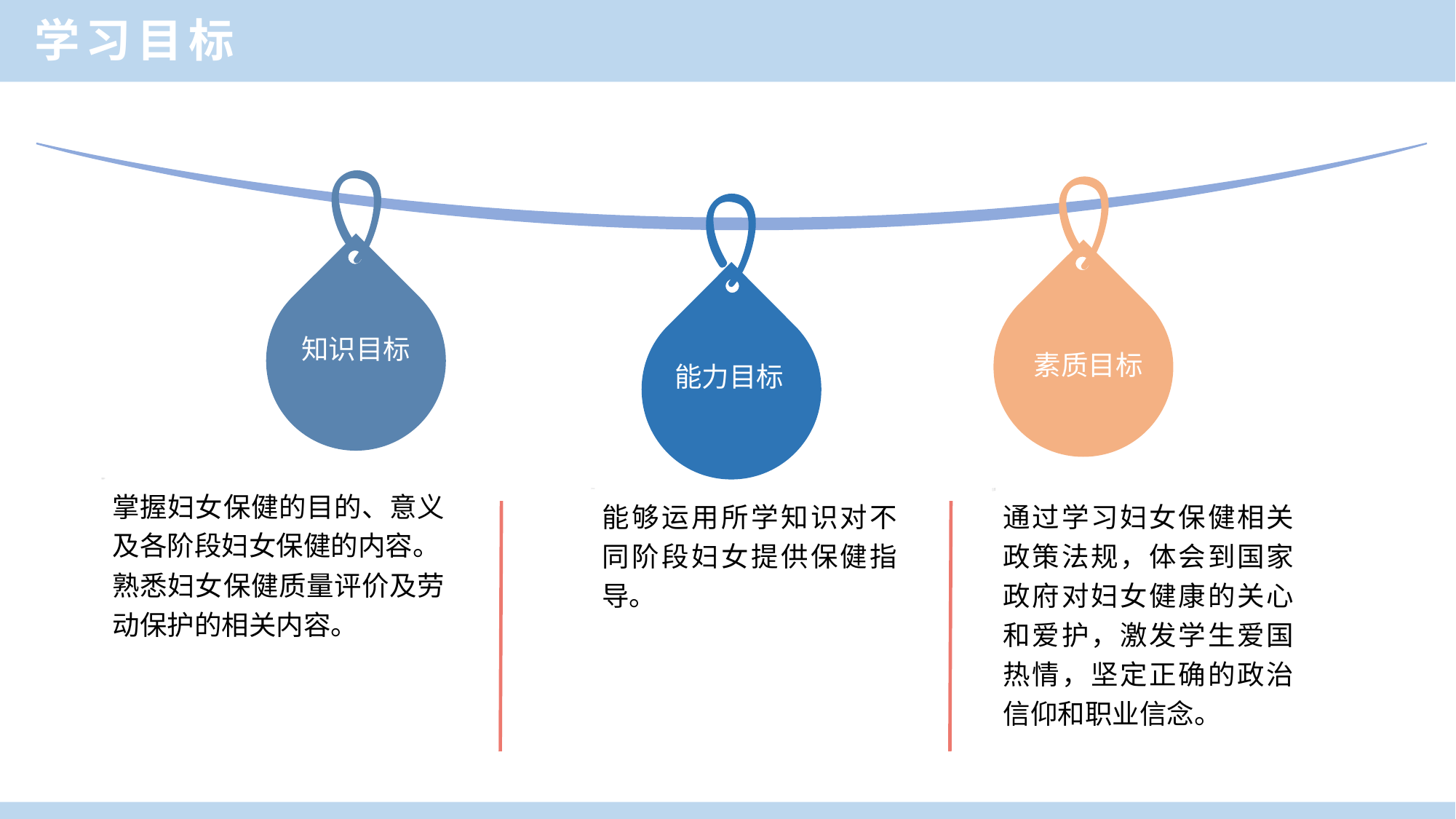

学习目标

知识目标

素质目标

能力目标
掌握妇女保健的目的、意义及各阶段妇女保健的内容。
熟悉妇女保健质量评价及劳动保护的相关内容。
能够运用所学知识对不同阶段妇女提供保健指导。
通过学习妇女保健相关政策法规，体会到国家政府对妇女健康的关心和爱护，激发学生爱国热情，坚定正确的政治信仰和职业信念。